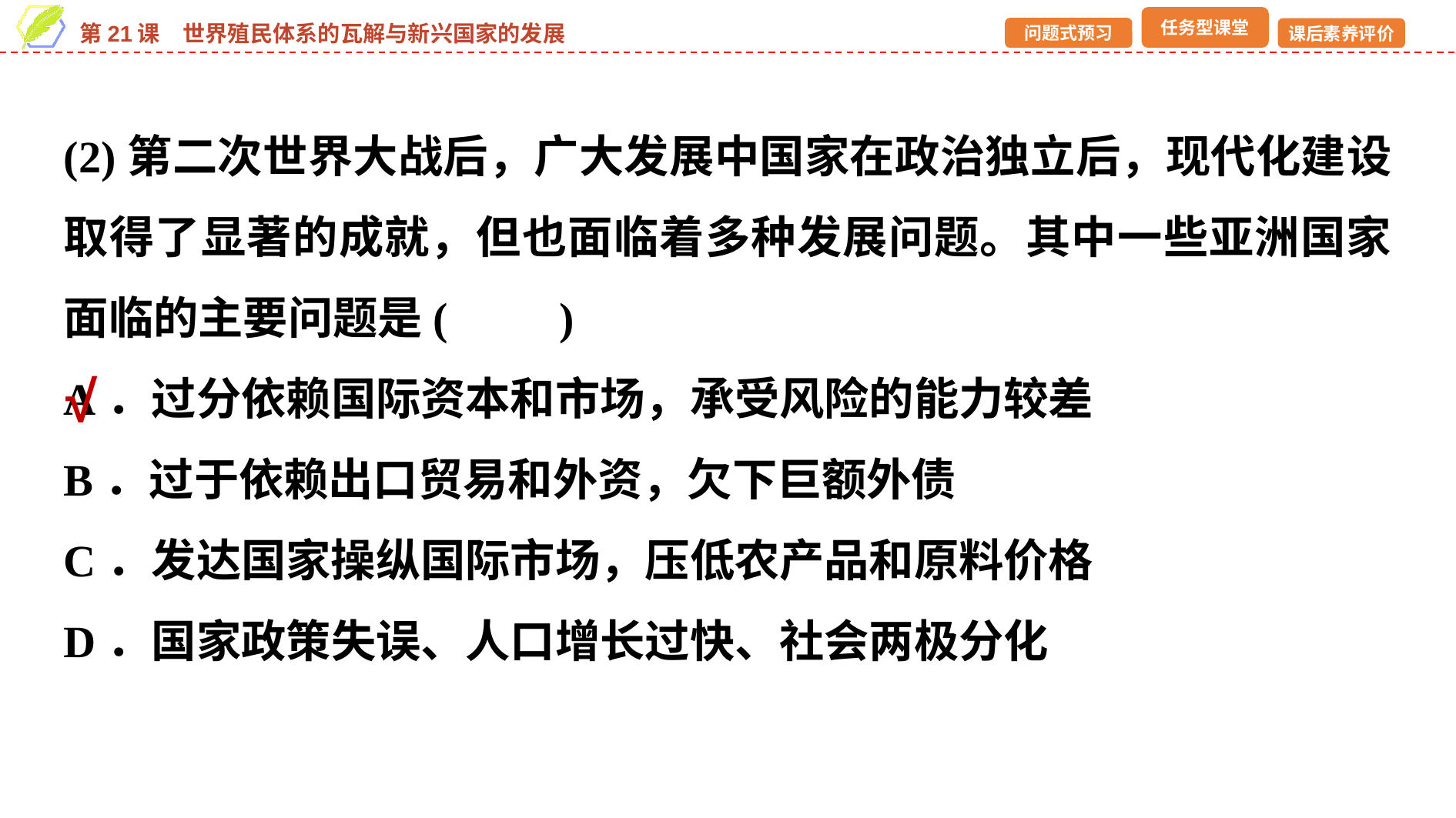

(2)第二次世界大战后，广大发展中国家在政治独立后，现代化建设取得了显著的成就，但也面临着多种发展问题。其中一些亚洲国家面临的主要问题是(　　)
A．过分依赖国际资本和市场，承受风险的能力较差
B．过于依赖出口贸易和外资，欠下巨额外债
C．发达国家操纵国际市场，压低农产品和原料价格
D．国家政策失误、人口增长过快、社会两极分化
√